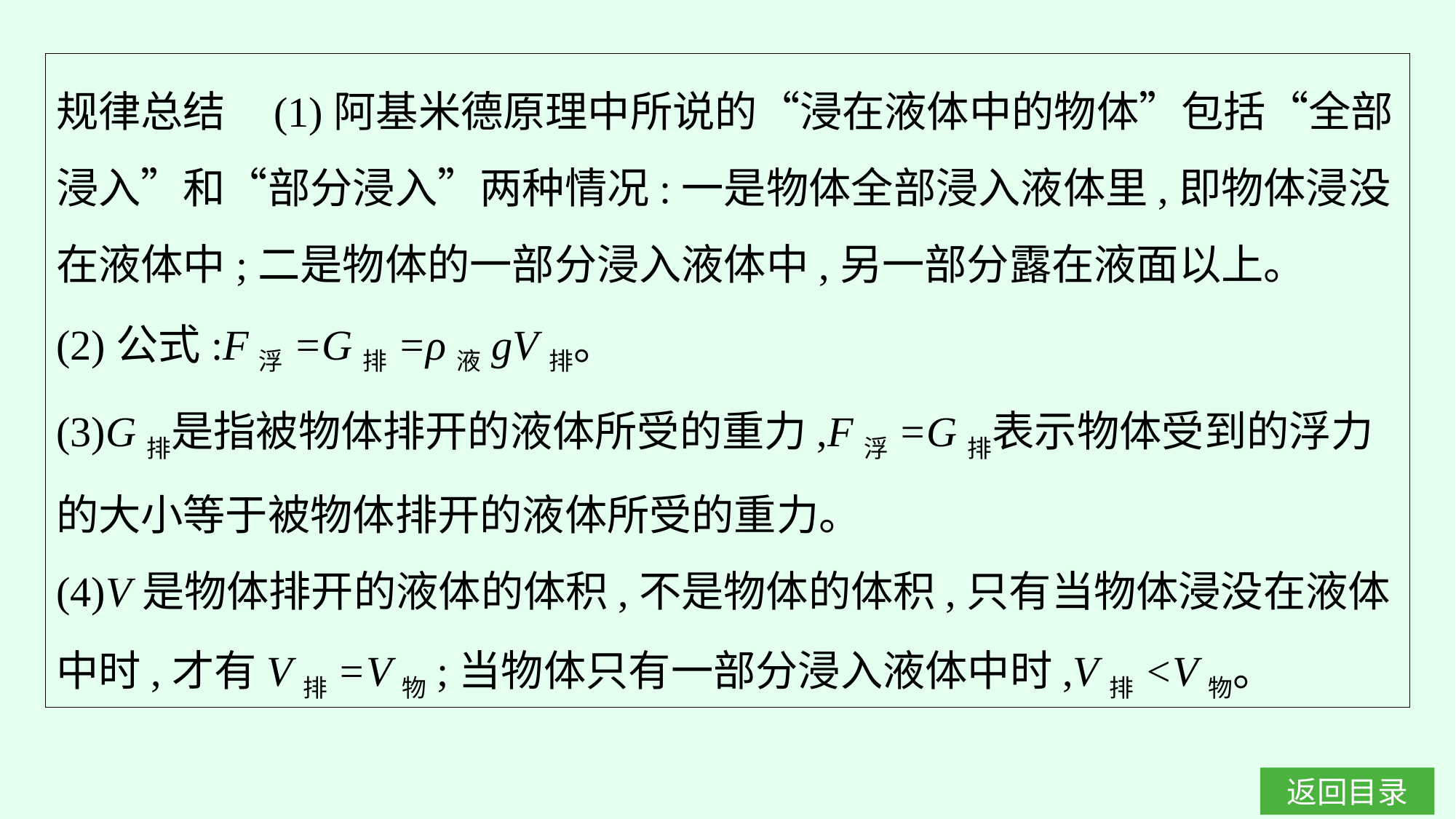

规律总结    (1)阿基米德原理中所说的“浸在液体中的物体”包括“全部浸入”和“部分浸入”两种情况:一是物体全部浸入液体里,即物体浸没在液体中;二是物体的一部分浸入液体中,另一部分露在液面以上。
(2)公式:F浮=G排=ρ液gV排。
(3)G排是指被物体排开的液体所受的重力,F浮=G排表示物体受到的浮力的大小等于被物体排开的液体所受的重力。
(4)V是物体排开的液体的体积,不是物体的体积,只有当物体浸没在液体中时,才有V排=V物;当物体只有一部分浸入液体中时,V排<V物。